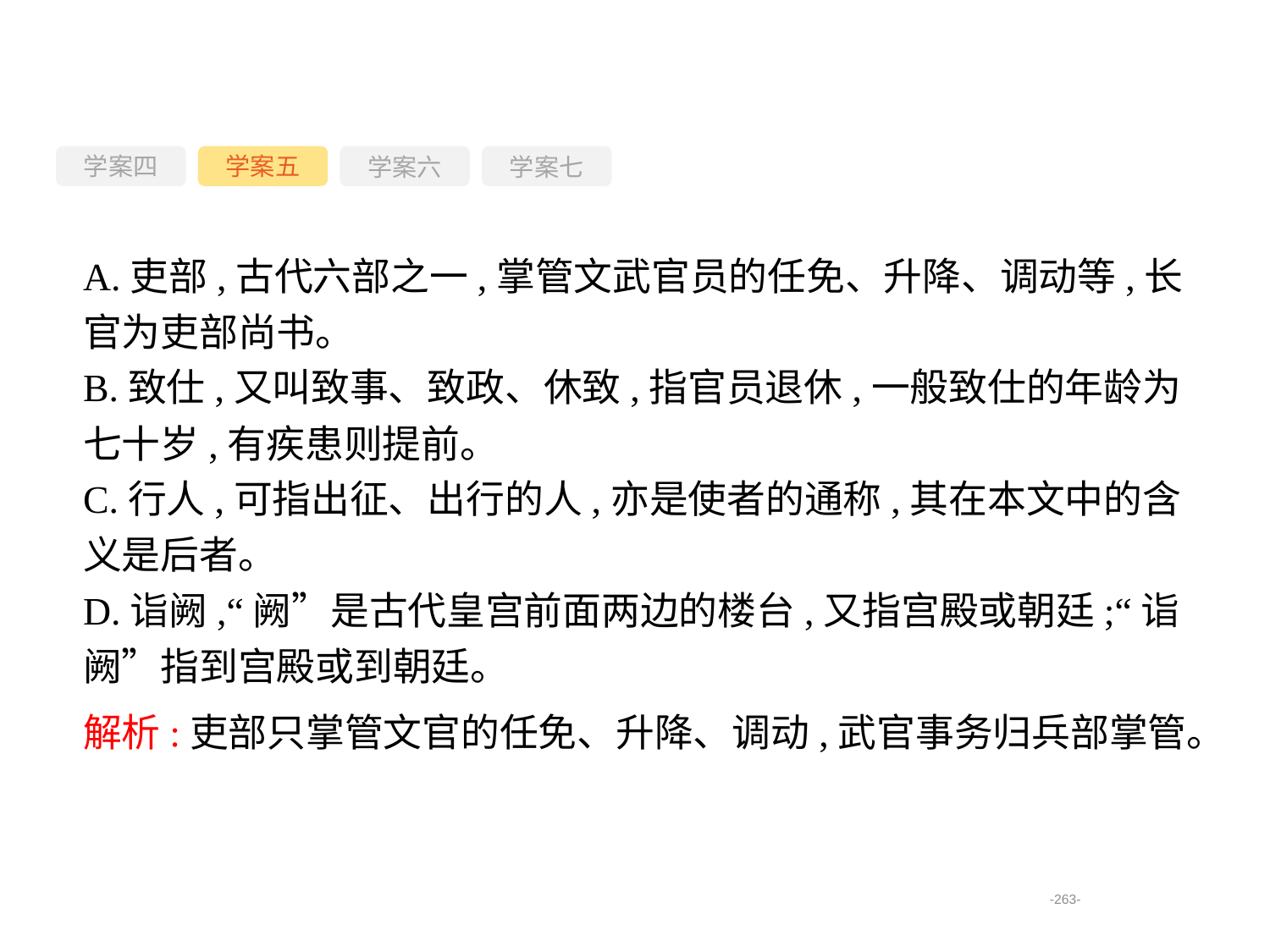

学案四
学案六
学案七
学案五
A.吏部,古代六部之一,掌管文武官员的任免、升降、调动等,长官为吏部尚书。
B.致仕,又叫致事、致政、休致,指官员退休,一般致仕的年龄为七十岁,有疾患则提前。
C.行人,可指出征、出行的人,亦是使者的通称,其在本文中的含义是后者。
D.诣阙,“阙”是古代皇宫前面两边的楼台,又指宫殿或朝廷;“诣阙”指到宫殿或到朝廷。
解析:吏部只掌管文官的任免、升降、调动,武官事务归兵部掌管。
-263-